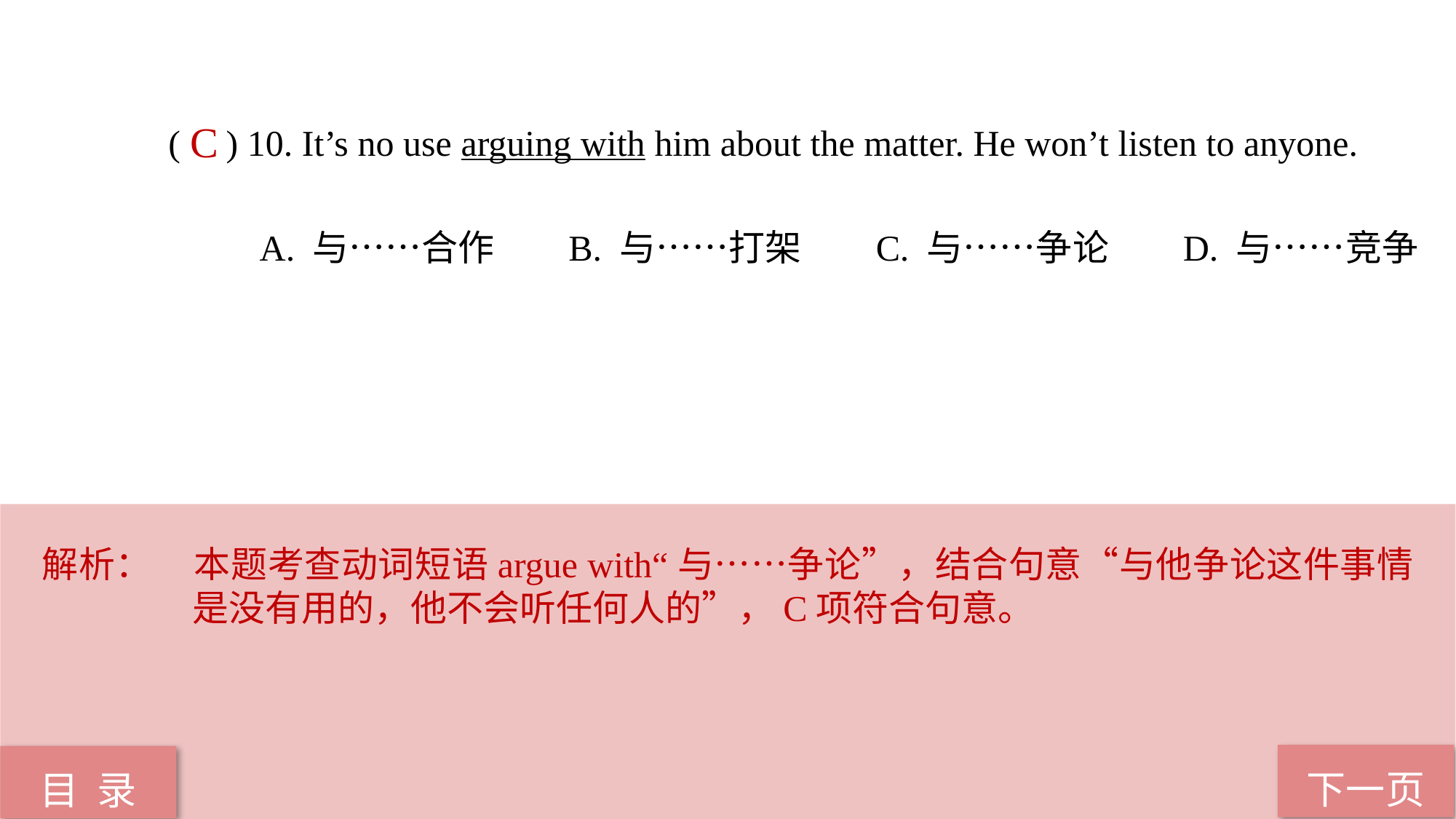

(     ) 10. It’s no use arguing with him about the matter. He won’t listen to anyone.

          A. 与……合作        B. 与……打架        C. 与……争论        D. 与……竞争
C
解析：	本题考查动词短语argue with“与……争论”，结合句意“与他争论这件事情是没有用的，他不会听任何人的”，C项符合句意。